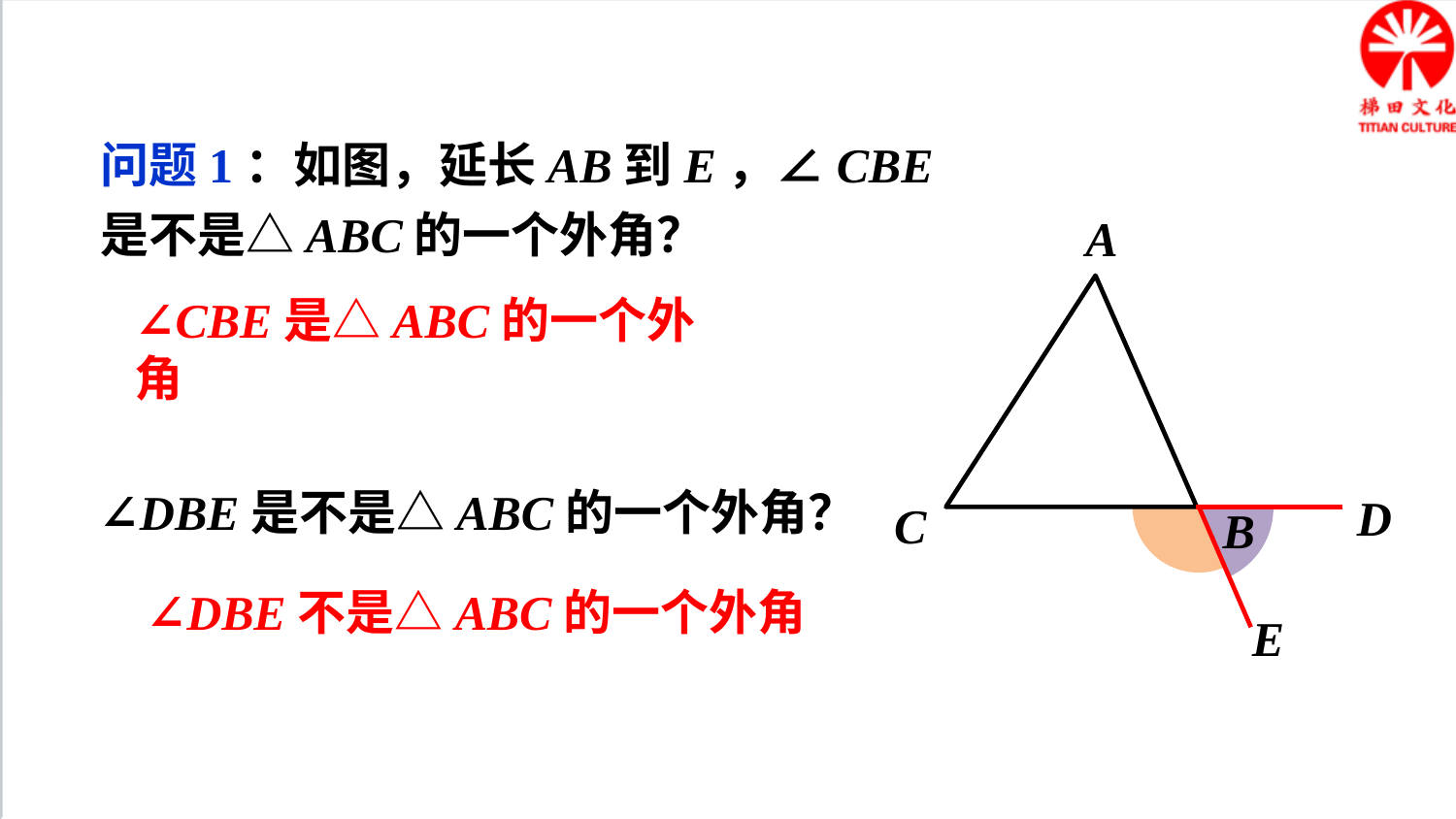

问题1：如图，延长AB到E，∠CBE是不是△ABC的一个外角？
A

C
B
∠CBE是△ABC的一个外角

∠DBE是不是△ABC的一个外角？
D
E
∠DBE不是△ABC的一个外角